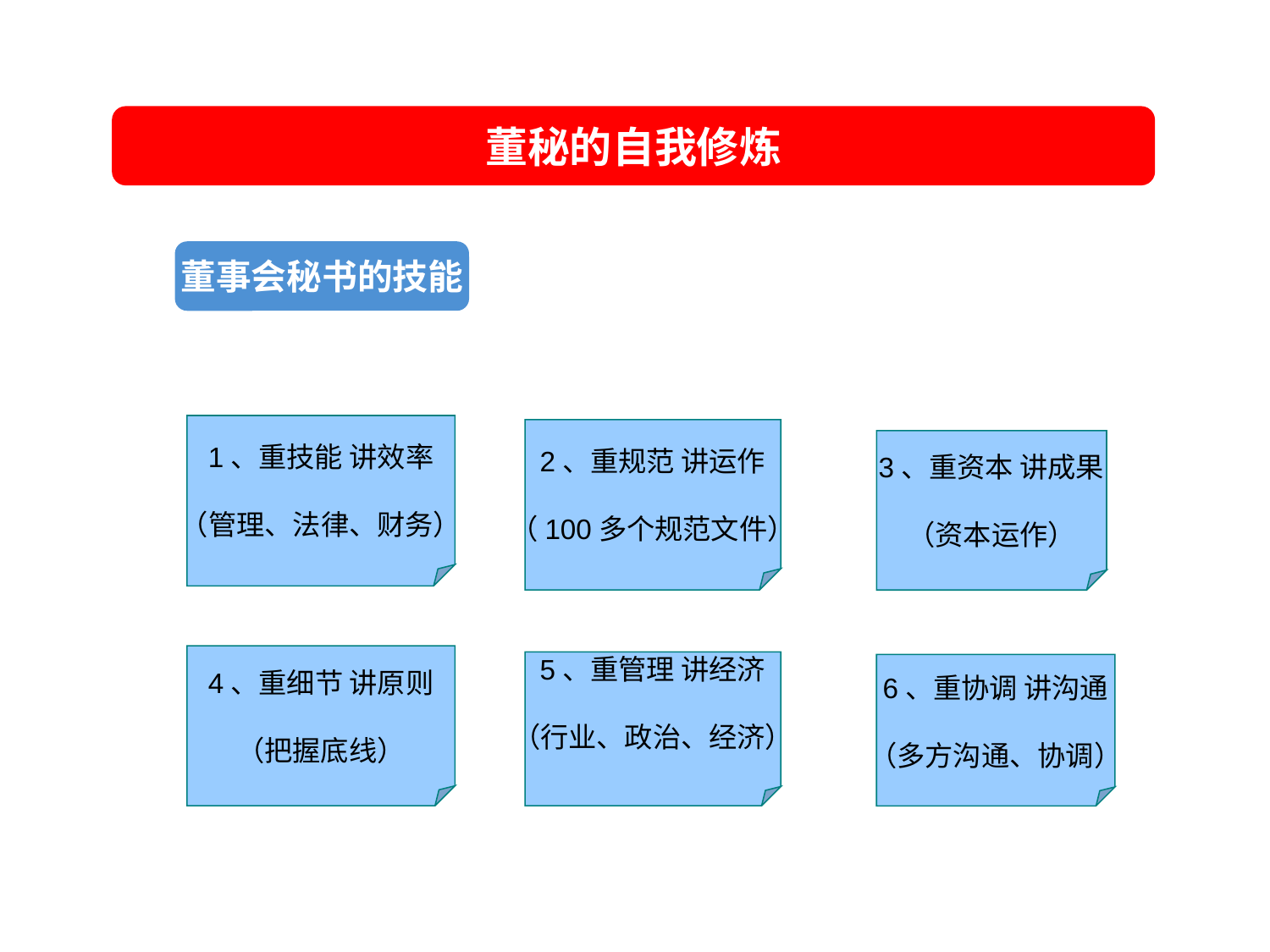

董秘的自我修炼
董事会秘书的技能
1、重技能 讲效率

（管理、法律、财务）
2、重规范 讲运作

（100多个规范文件）
3、重资本 讲成果

（资本运作）
4、重细节 讲原则

（把握底线）
5、重管理 讲经济

（行业、政治、经济）

6、重协调 讲沟通

（多方沟通、协调）